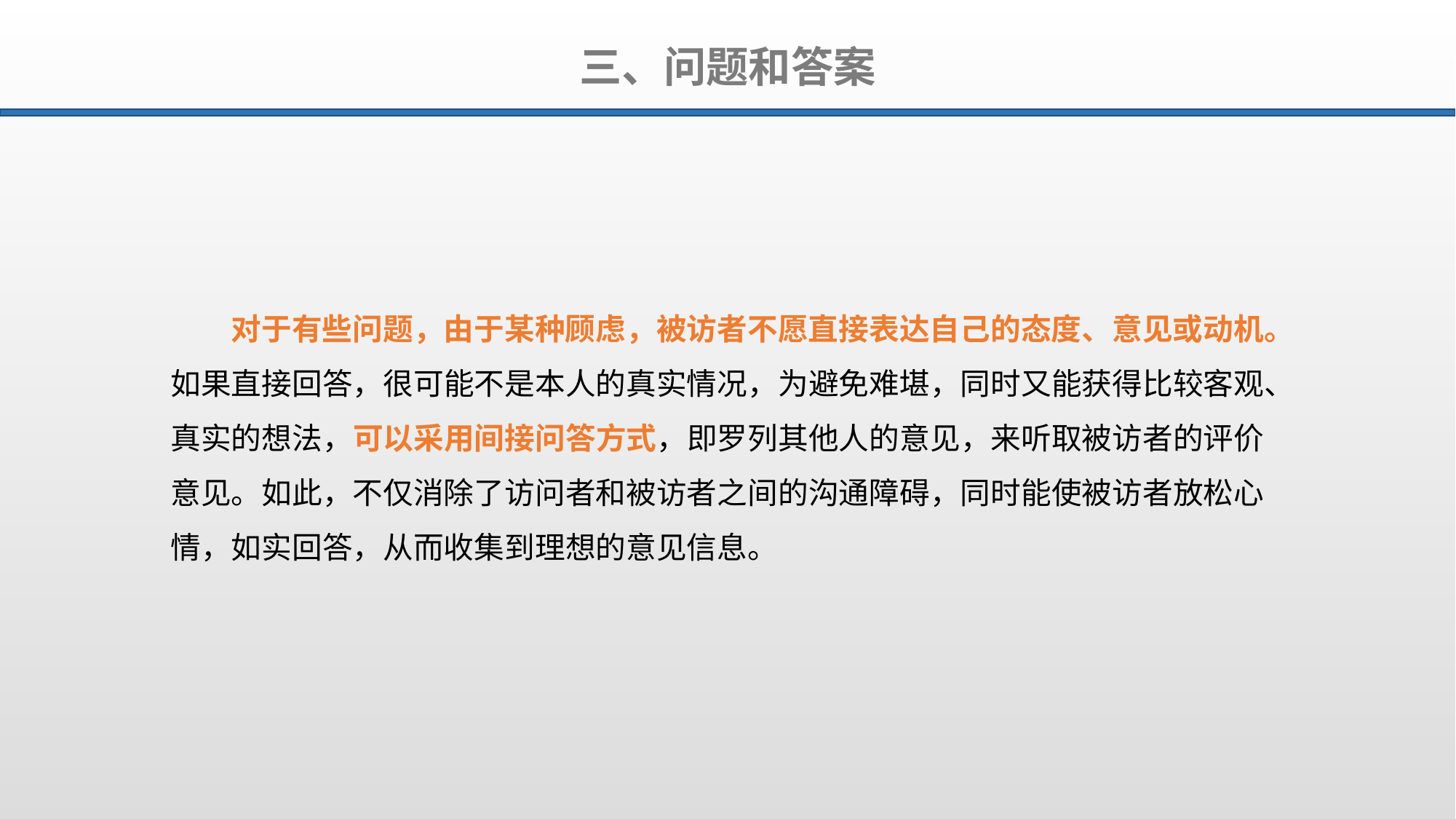

三、问题和答案

对于有些问题，由于某种顾虑，被访者不愿直接表达自己的态度、意见或动机。如果直接回答，很可能不是本人的真实情况，为避免难堪，同时又能获得比较客观、真实的想法，可以采用间接问答方式，即罗列其他人的意见，来听取被访者的评价意见。如此，不仅消除了访问者和被访者之间的沟通障碍，同时能使被访者放松心情，如实回答，从而收集到理想的意见信息。